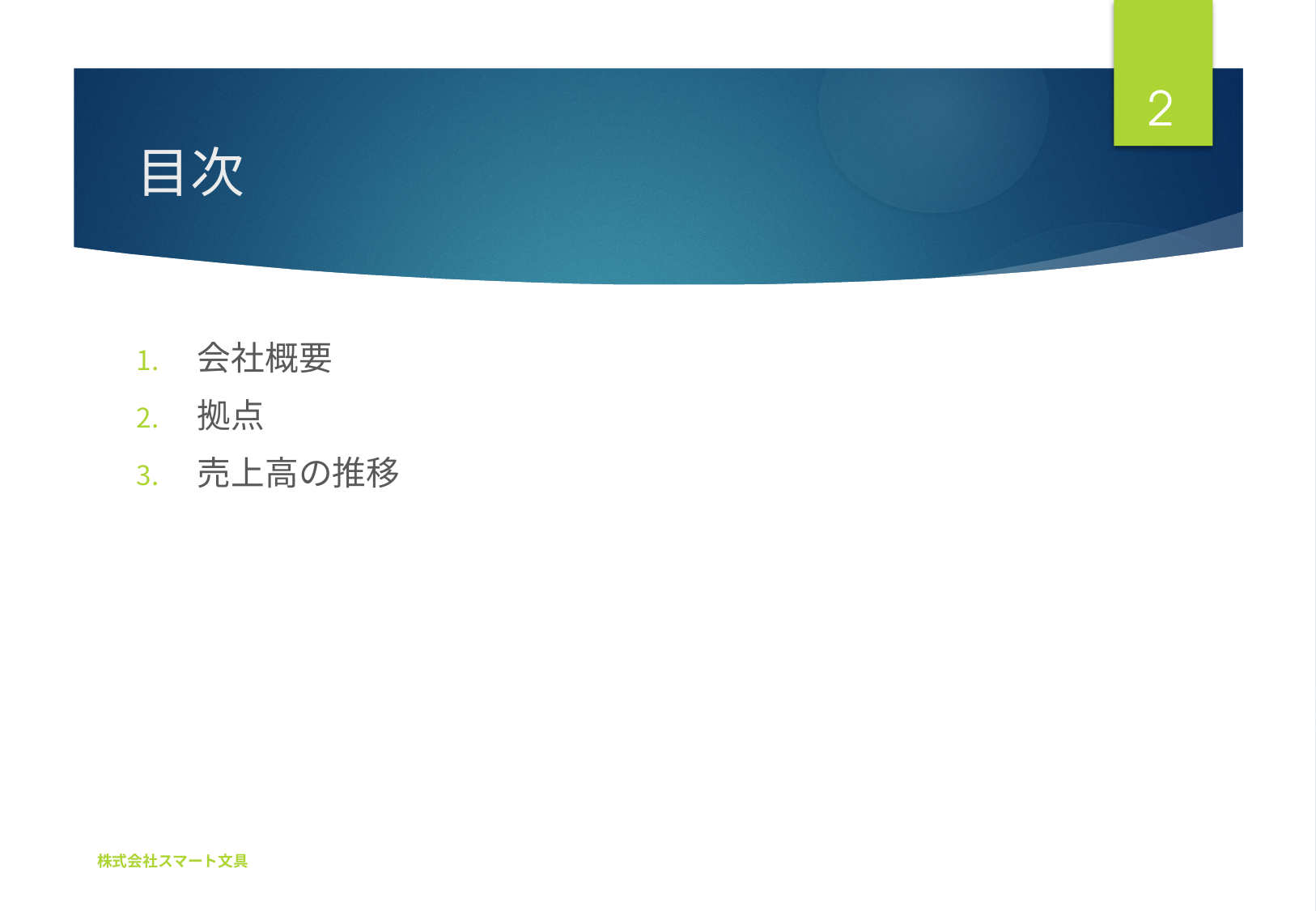

2
# 目次
会社概要
拠点
売上高の推移

株式会社スマート文具